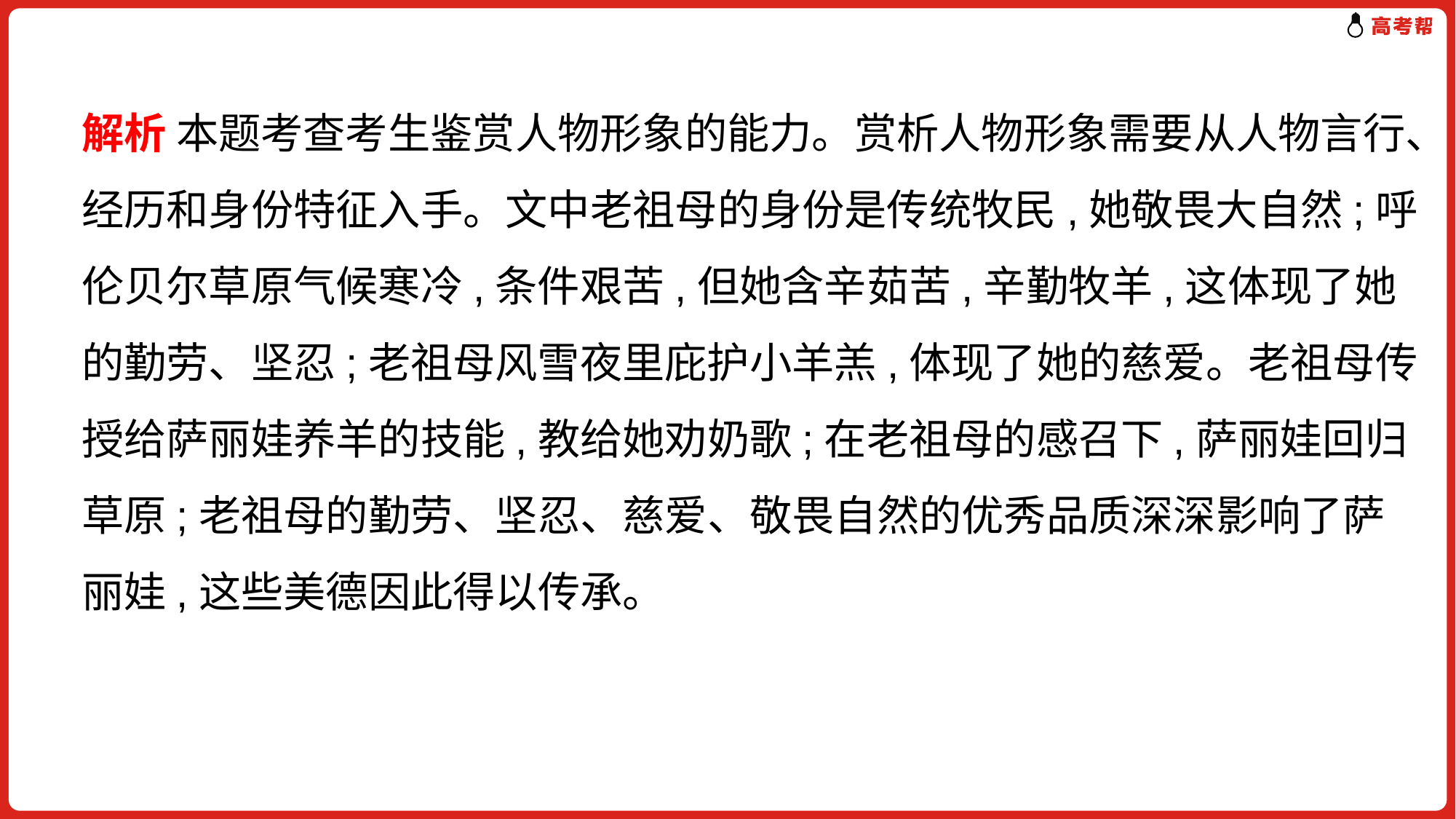

解析 本题考查考生鉴赏人物形象的能力。赏析人物形象需要从人物言行、经历和身份特征入手。文中老祖母的身份是传统牧民,她敬畏大自然;呼伦贝尔草原气候寒冷,条件艰苦,但她含辛茹苦,辛勤牧羊,这体现了她的勤劳、坚忍;老祖母风雪夜里庇护小羊羔,体现了她的慈爱。老祖母传授给萨丽娃养羊的技能,教给她劝奶歌;在老祖母的感召下,萨丽娃回归草原;老祖母的勤劳、坚忍、慈爱、敬畏自然的优秀品质深深影响了萨丽娃,这些美德因此得以传承。